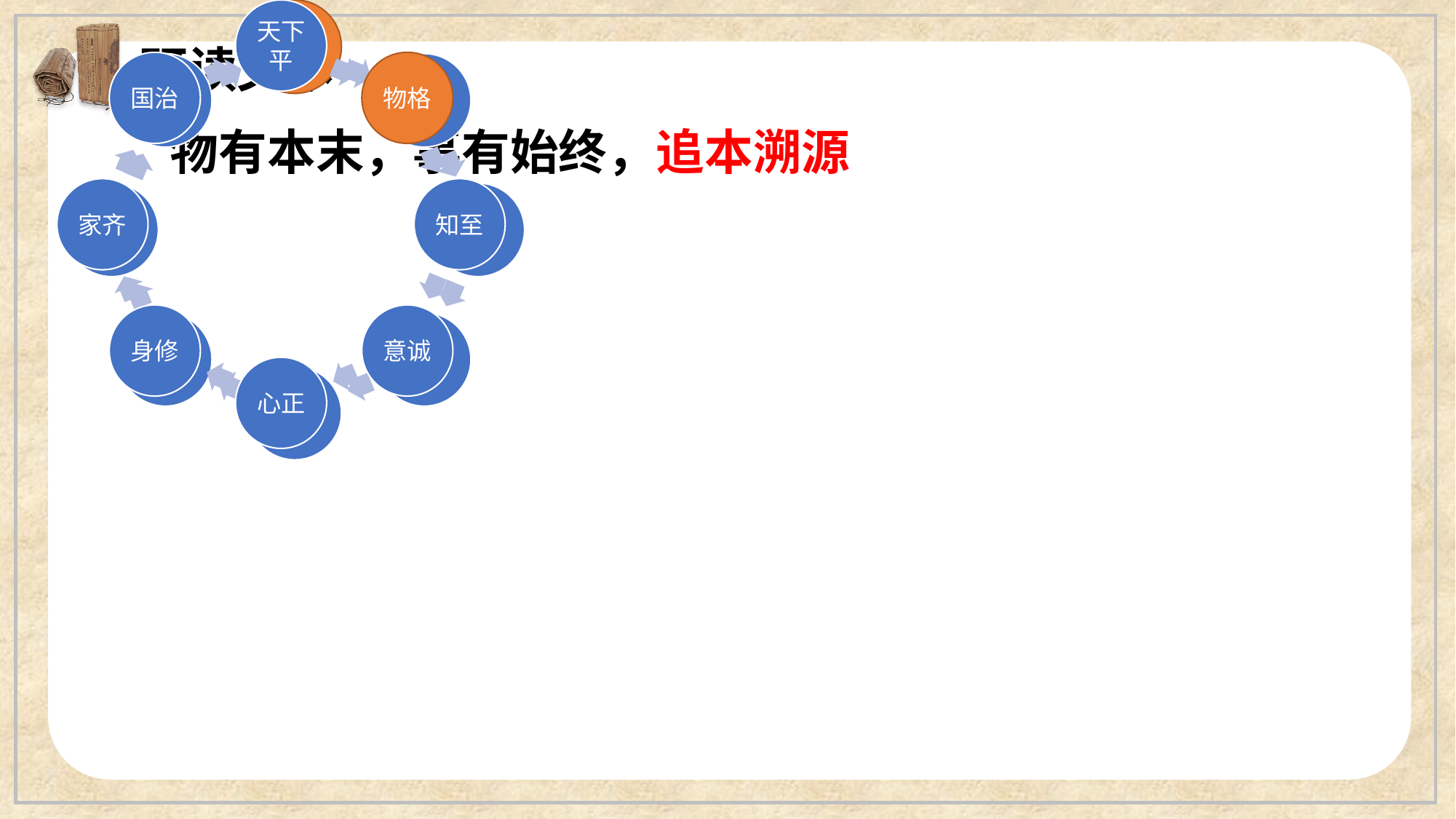

物有本末，事有始终，追本溯源
明明德于天下

治国

齐家

修身

正心

诚意

致知

格物

天下平

物格

知至

意诚

心正

身修

家齐

国治